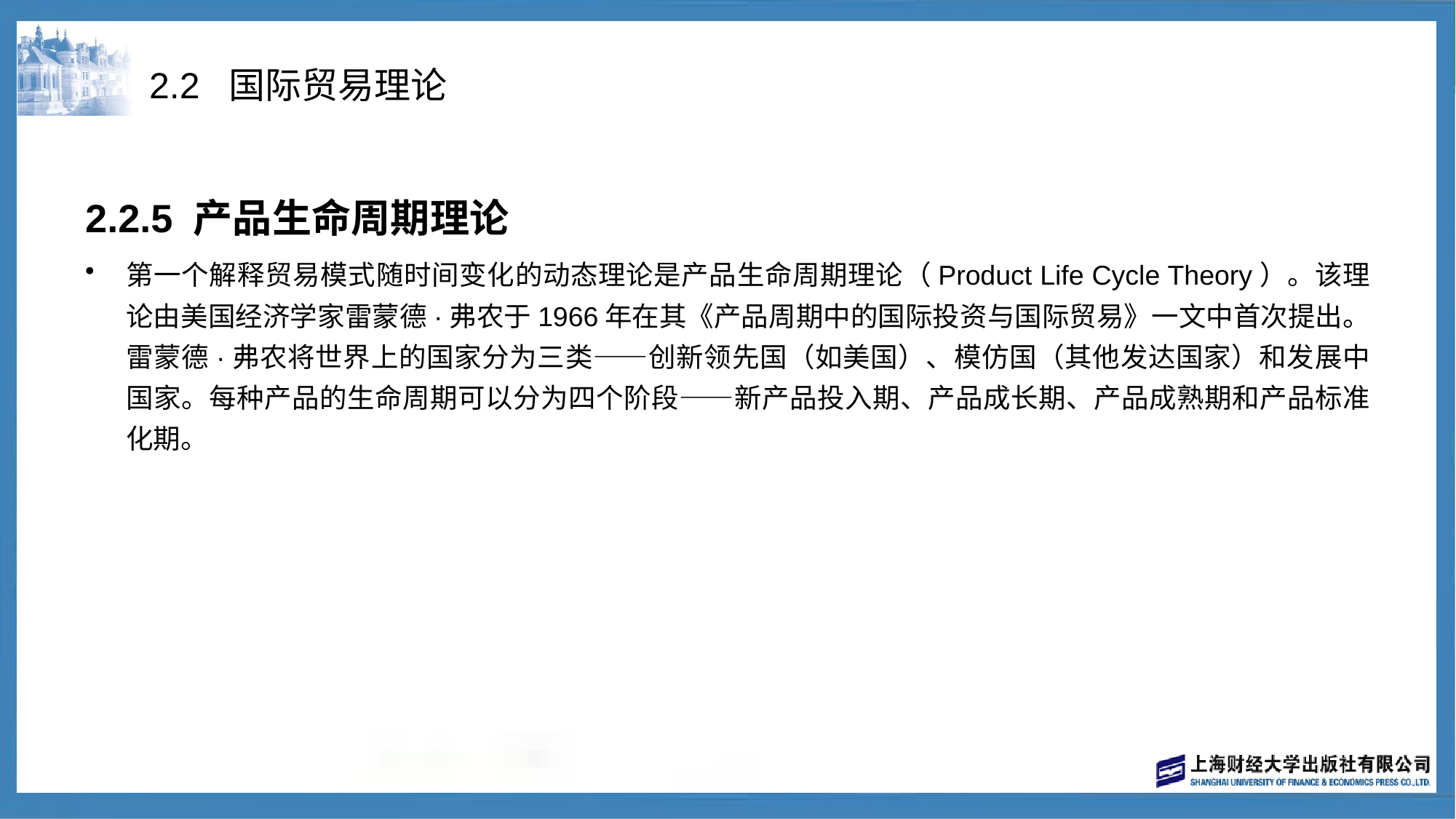

# 2.2  国际贸易理论
2.2.5 产品生命周期理论
第一个解释贸易模式随时间变化的动态理论是产品生命周期理论（Product Life Cycle Theory）。该理论由美国经济学家雷蒙德·弗农于1966年在其《产品周期中的国际投资与国际贸易》一文中首次提出。雷蒙德·弗农将世界上的国家分为三类——创新领先国（如美国）、模仿国（其他发达国家）和发展中国家。每种产品的生命周期可以分为四个阶段——新产品投入期、产品成长期、产品成熟期和产品标准化期。